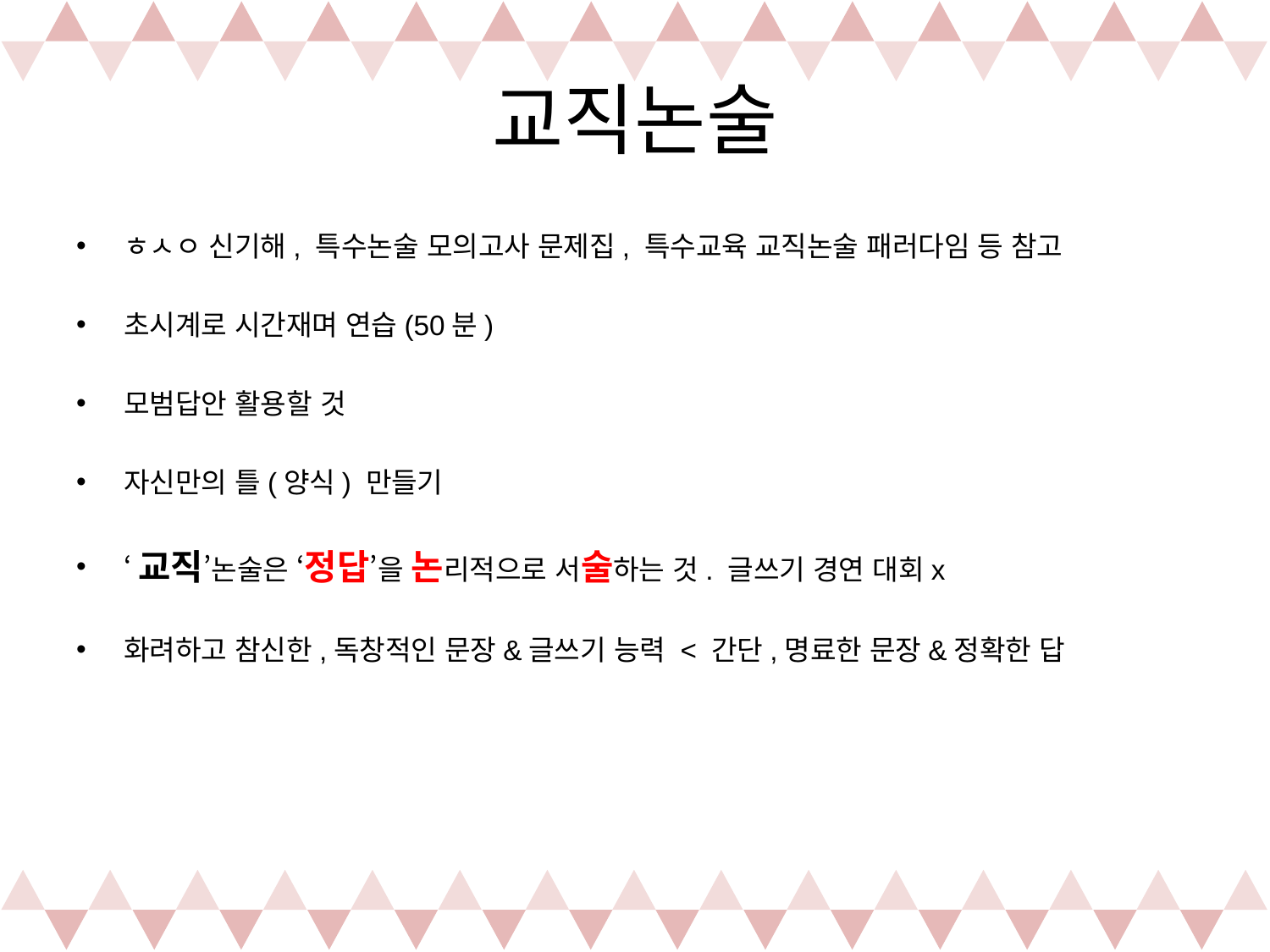

# 교직논술
ㅎㅅㅇ 신기해, 특수논술 모의고사 문제집, 특수교육 교직논술 패러다임 등 참고

초시계로 시간재며 연습(50분)

모범답안 활용할 것

자신만의 틀(양식) 만들기

‘교직’논술은 ‘정답’을 논리적으로 서술하는 것. 글쓰기 경연 대회x

화려하고 참신한,독창적인 문장&글쓰기 능력 < 간단,명료한 문장&정확한 답